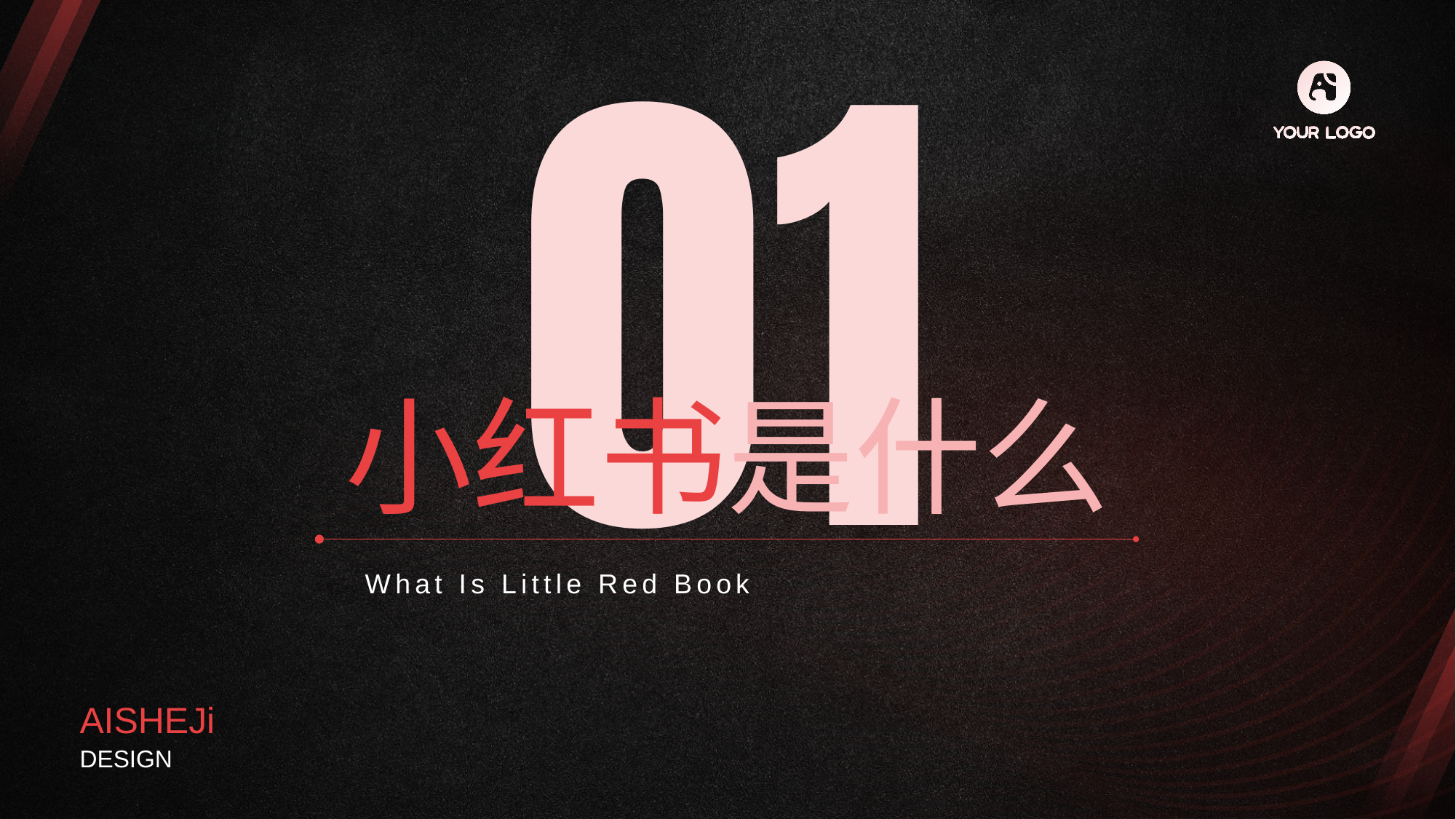

01

小红书是什么
What Is Little Red Book

AISHEJi
DESIGN